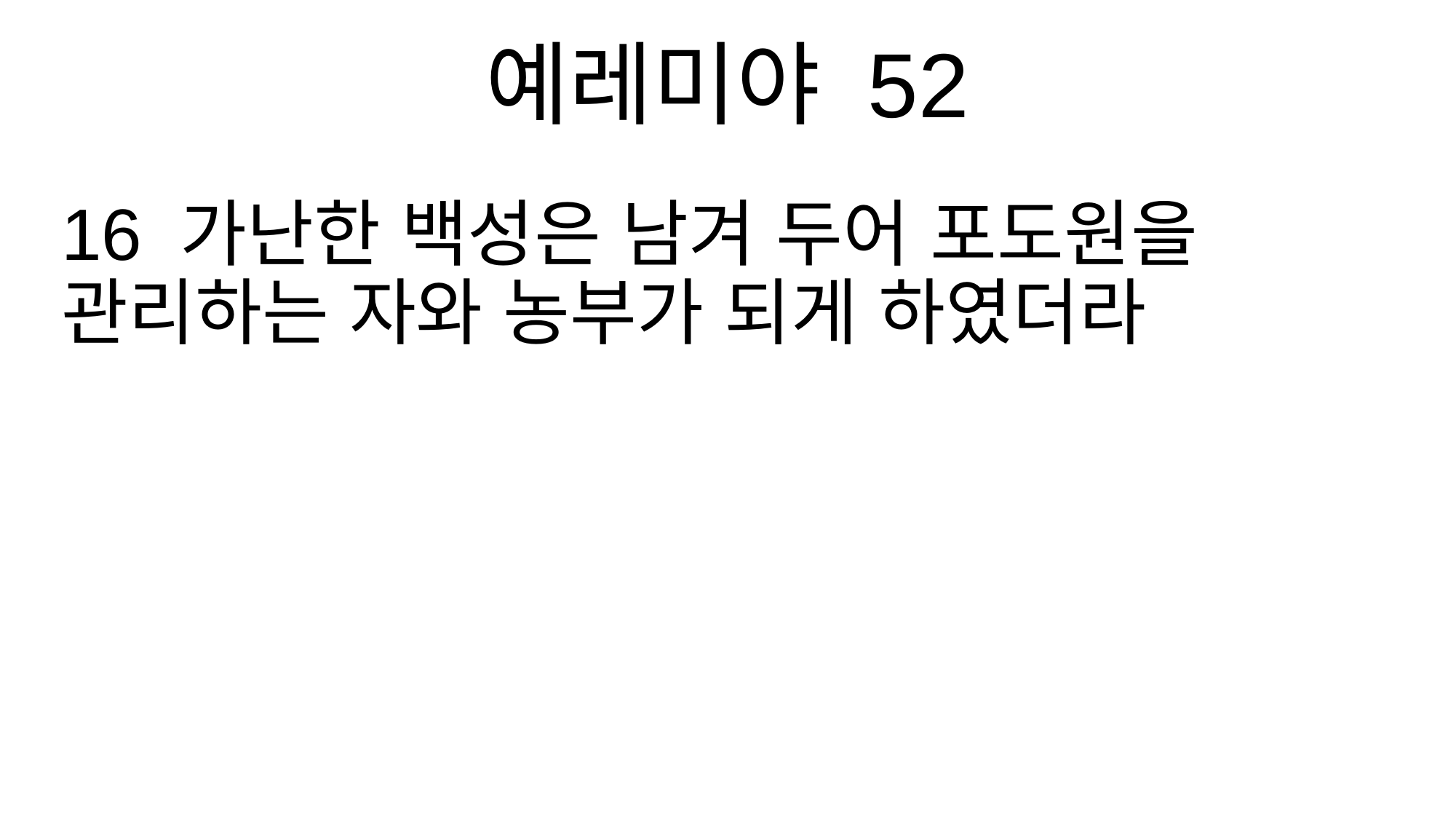

예레미야 52
16 가난한 백성은 남겨 두어 포도원을 관리하는 자와 농부가 되게 하였더라